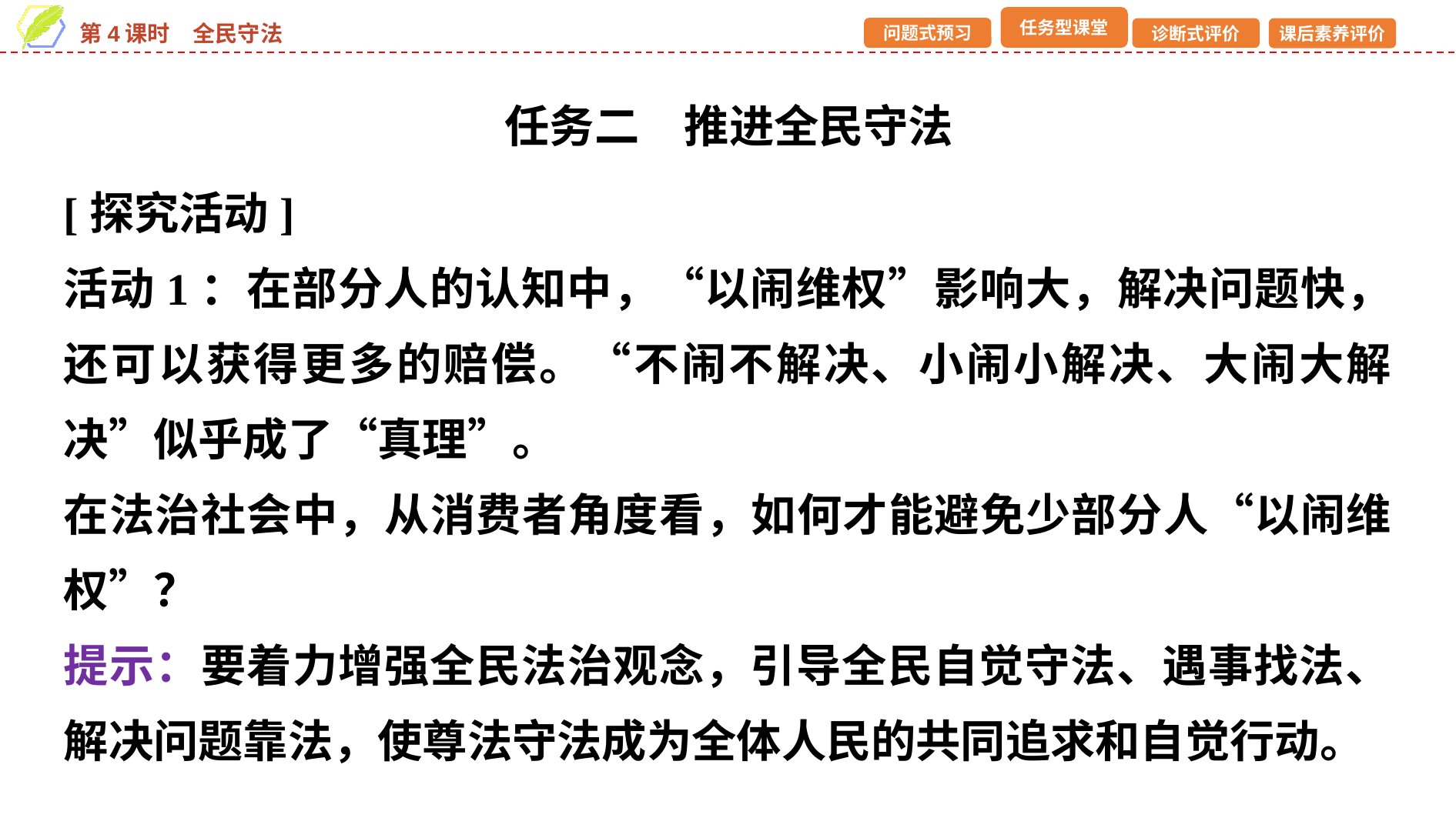

任务二　推进全民守法
[探究活动]
活动1：在部分人的认知中，“以闹维权”影响大，解决问题快，还可以获得更多的赔偿。“不闹不解决、小闹小解决、大闹大解决”似乎成了“真理”。
在法治社会中，从消费者角度看，如何才能避免少部分人“以闹维权”？
提示：要着力增强全民法治观念，引导全民自觉守法、遇事找法、解决问题靠法，使尊法守法成为全体人民的共同追求和自觉行动。